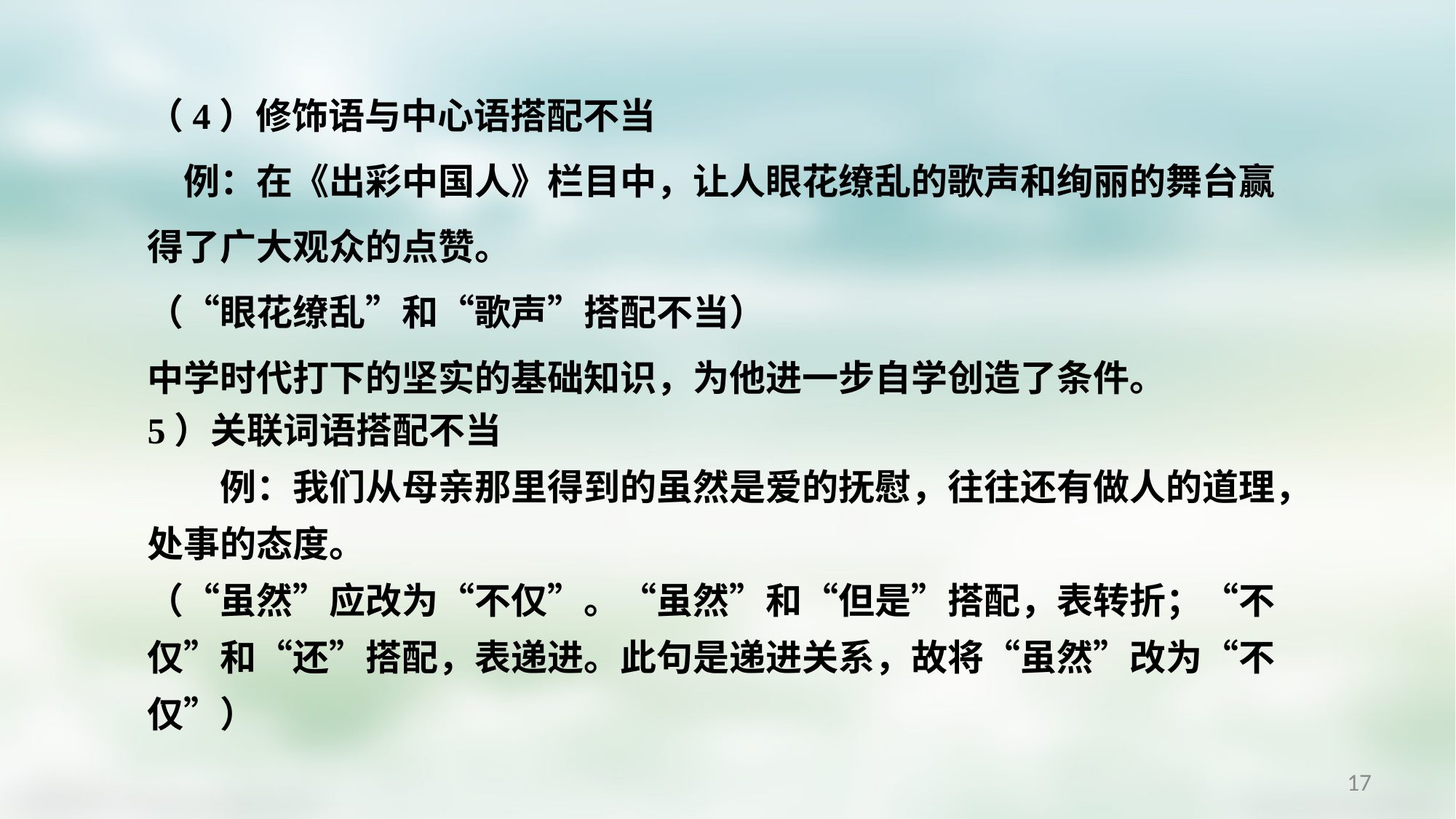

（4）修饰语与中心语搭配不当
　例：在《出彩中国人》栏目中，让人眼花缭乱的歌声和绚丽的舞台赢得了广大观众的点赞。
（“眼花缭乱”和“歌声”搭配不当）
中学时代打下的坚实的基础知识，为他进一步自学创造了条件。
5）关联词语搭配不当
　　例：我们从母亲那里得到的虽然是爱的抚慰，往往还有做人的道理，处事的态度。
（“虽然”应改为“不仅”。“虽然”和“但是”搭配，表转折；“不仅”和“还”搭配，表递进。此句是递进关系，故将“虽然”改为“不仅”）

17